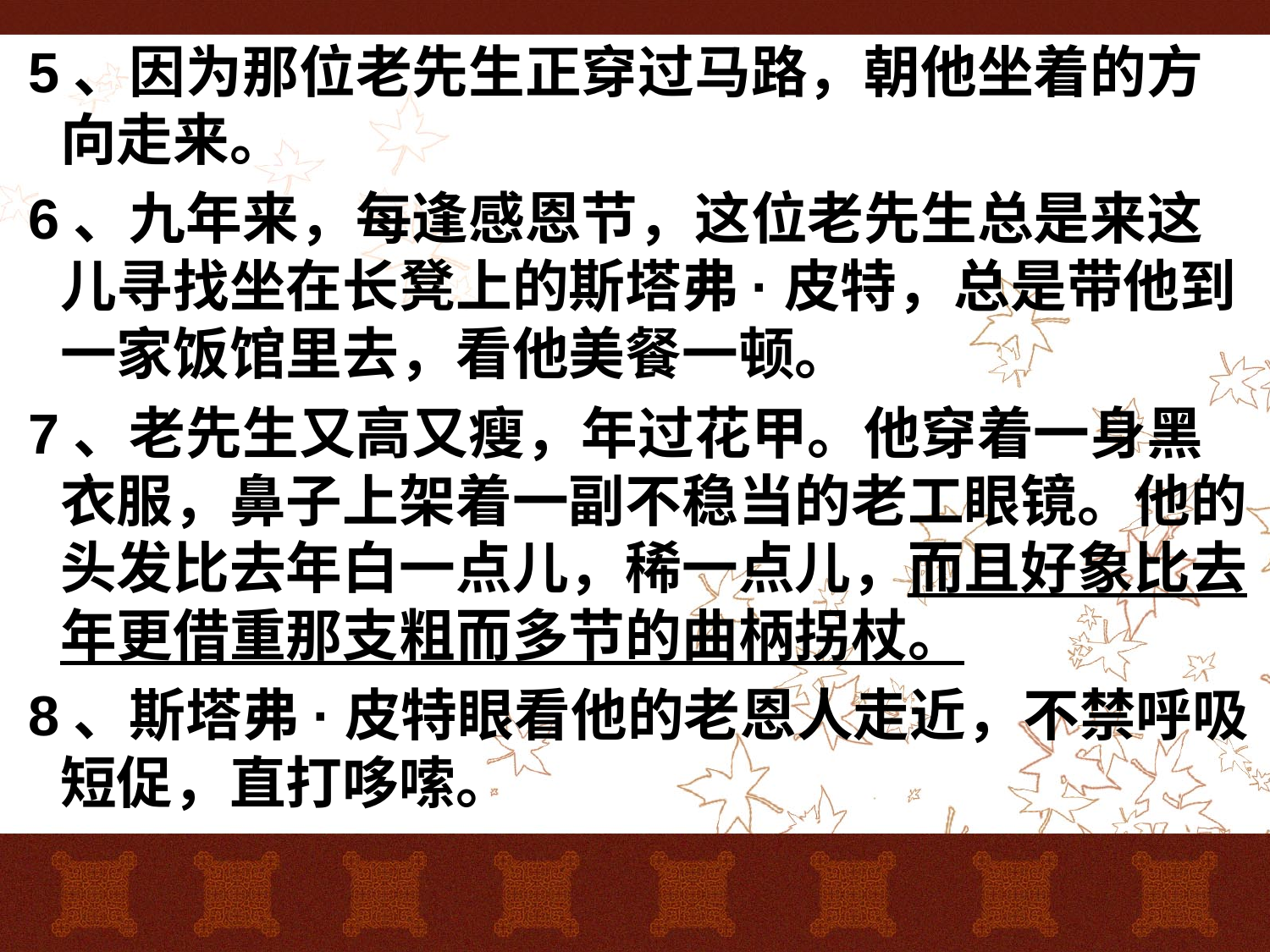

5、因为那位老先生正穿过马路，朝他坐着的方向走来。
 6、九年来，每逢感恩节，这位老先生总是来这儿寻找坐在长凳上的斯塔弗·皮特，总是带他到一家饭馆里去，看他美餐一顿。
 7、老先生又高又瘦，年过花甲。他穿着一身黑衣服，鼻子上架着一副不稳当的老工眼镜。他的头发比去年白一点儿，稀一点儿，而且好象比去年更借重那支粗而多节的曲柄拐杖。
 8、斯塔弗·皮特眼看他的老恩人走近，不禁呼吸短促，直打哆嗦。